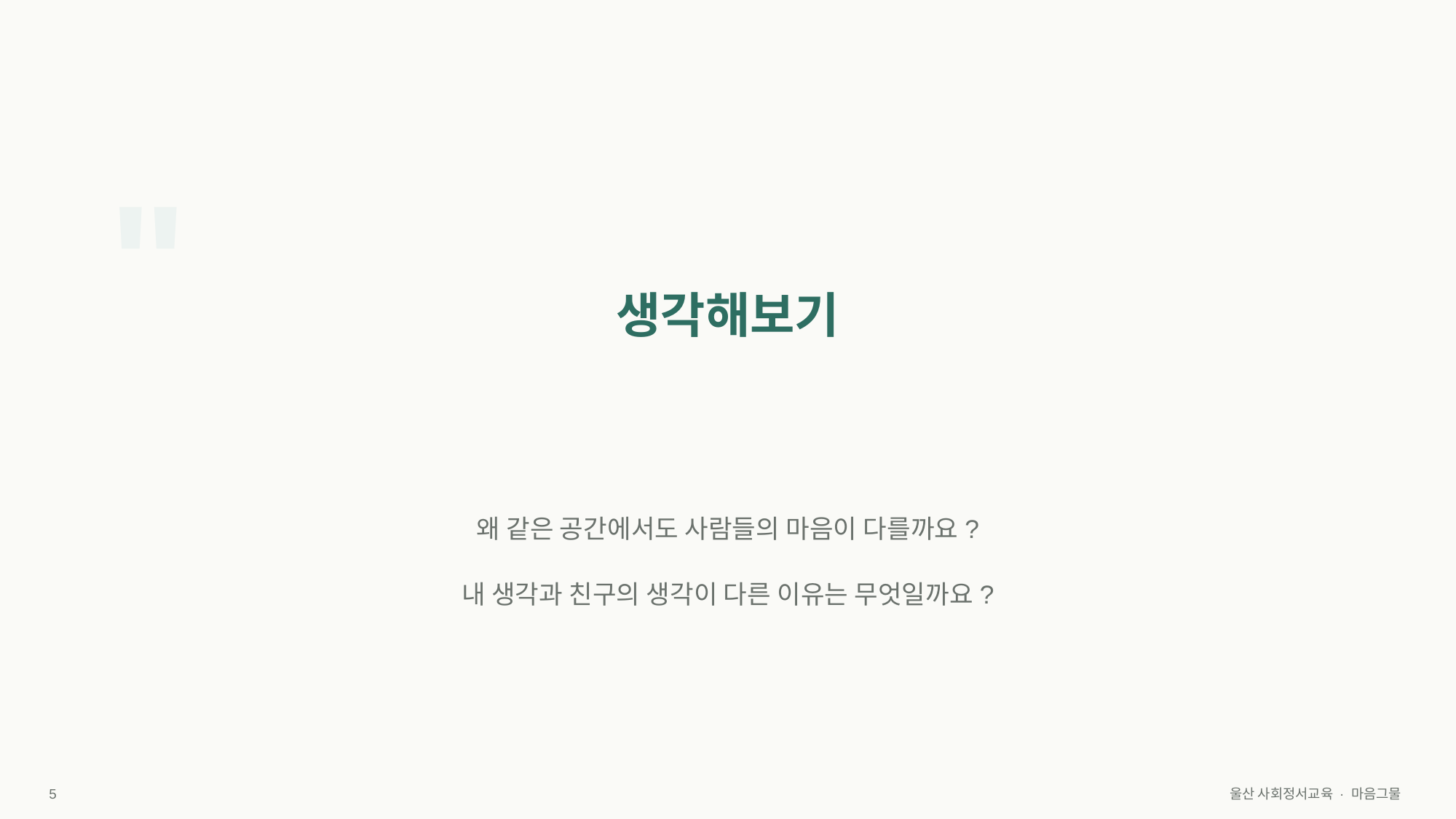

"
생각해보기
왜 같은 공간에서도 사람들의 마음이 다를까요?
내 생각과 친구의 생각이 다른 이유는 무엇일까요?
5
울산 사회정서교육 · 마음그물